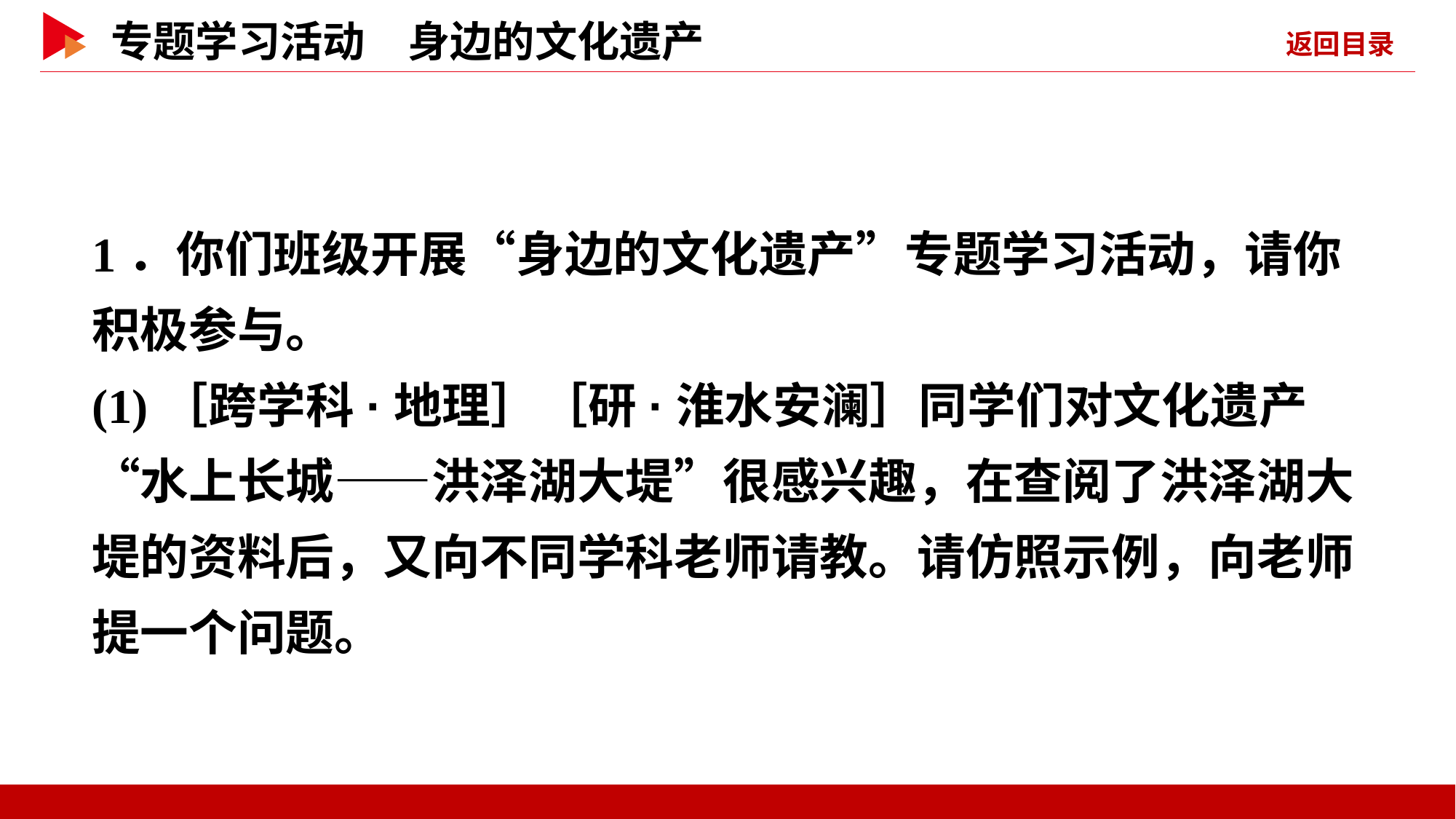

1．你们班级开展“身边的文化遗产”专题学习活动，请你积极参与。
(1)［跨学科·地理］［研·淮水安澜］同学们对文化遗产“水上长城——洪泽湖大堤”很感兴趣，在查阅了洪泽湖大堤的资料后，又向不同学科老师请教。请仿照示例，向老师提一个问题。